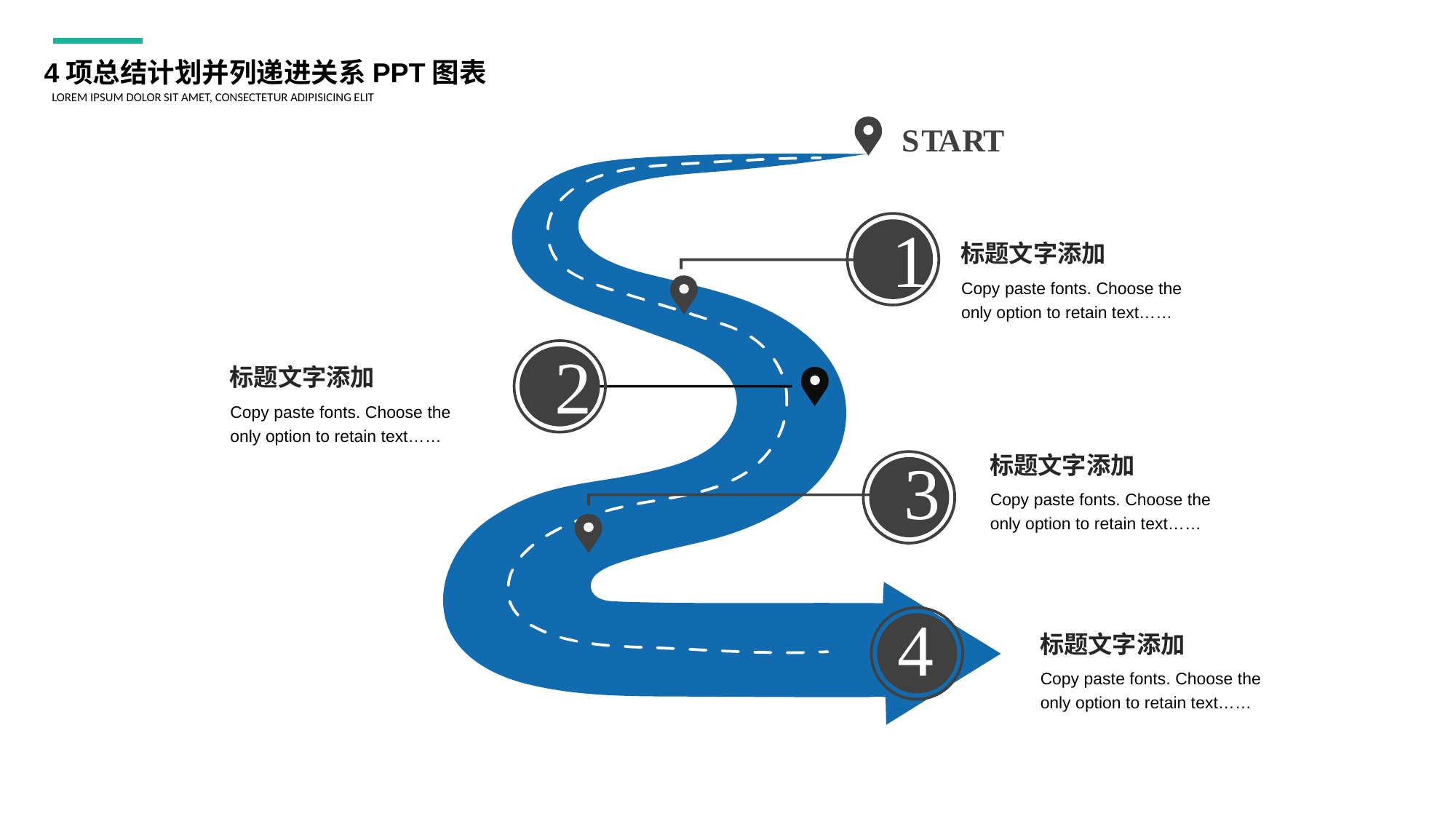

4项总结计划并列递进关系PPT图表
LOREM IPSUM DOLOR SIT AMET, CONSECTETUR ADIPISICING ELIT

S
T
A
R
T

1

标题文字添加
Copy paste fonts. Choose the only option to retain text……

2

标题文字添加
Copy paste fonts. Choose the only option to retain text……

标题文字添加
Copy paste fonts. Choose the only option to retain text……
3

4

标题文字添加
Copy paste fonts. Choose the only option to retain text……